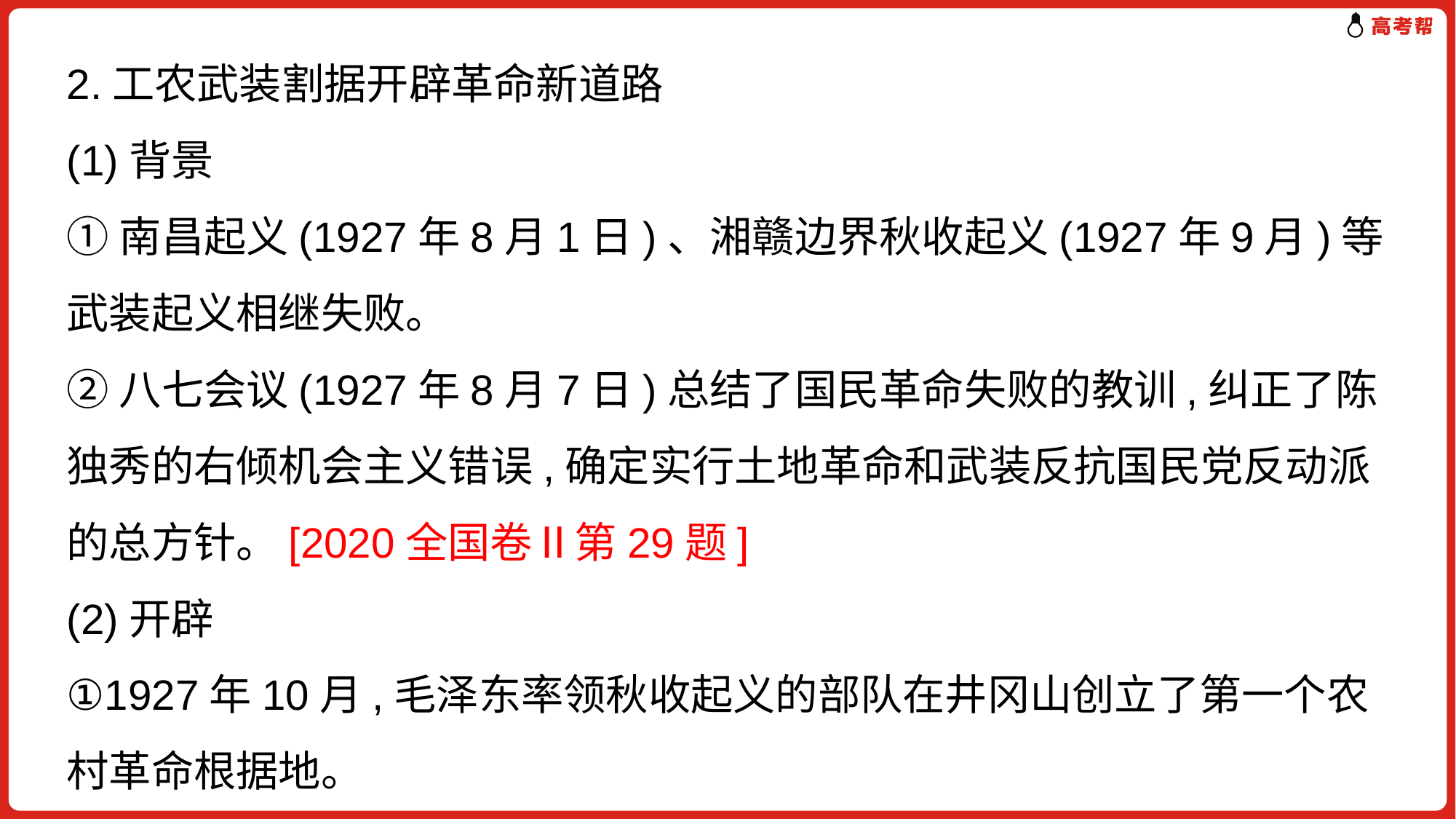

2.工农武装割据开辟革命新道路
(1)背景
①南昌起义(1927年8月1日)、湘赣边界秋收起义(1927年9月)等武装起义相继失败。
②八七会议(1927年8月7日)总结了国民革命失败的教训,纠正了陈独秀的右倾机会主义错误,确定实行土地革命和武装反抗国民党反动派的总方针。[2020全国卷Ⅱ第29题]
(2)开辟
①1927年10月,毛泽东率领秋收起义的部队在井冈山创立了第一个农村革命根据地。